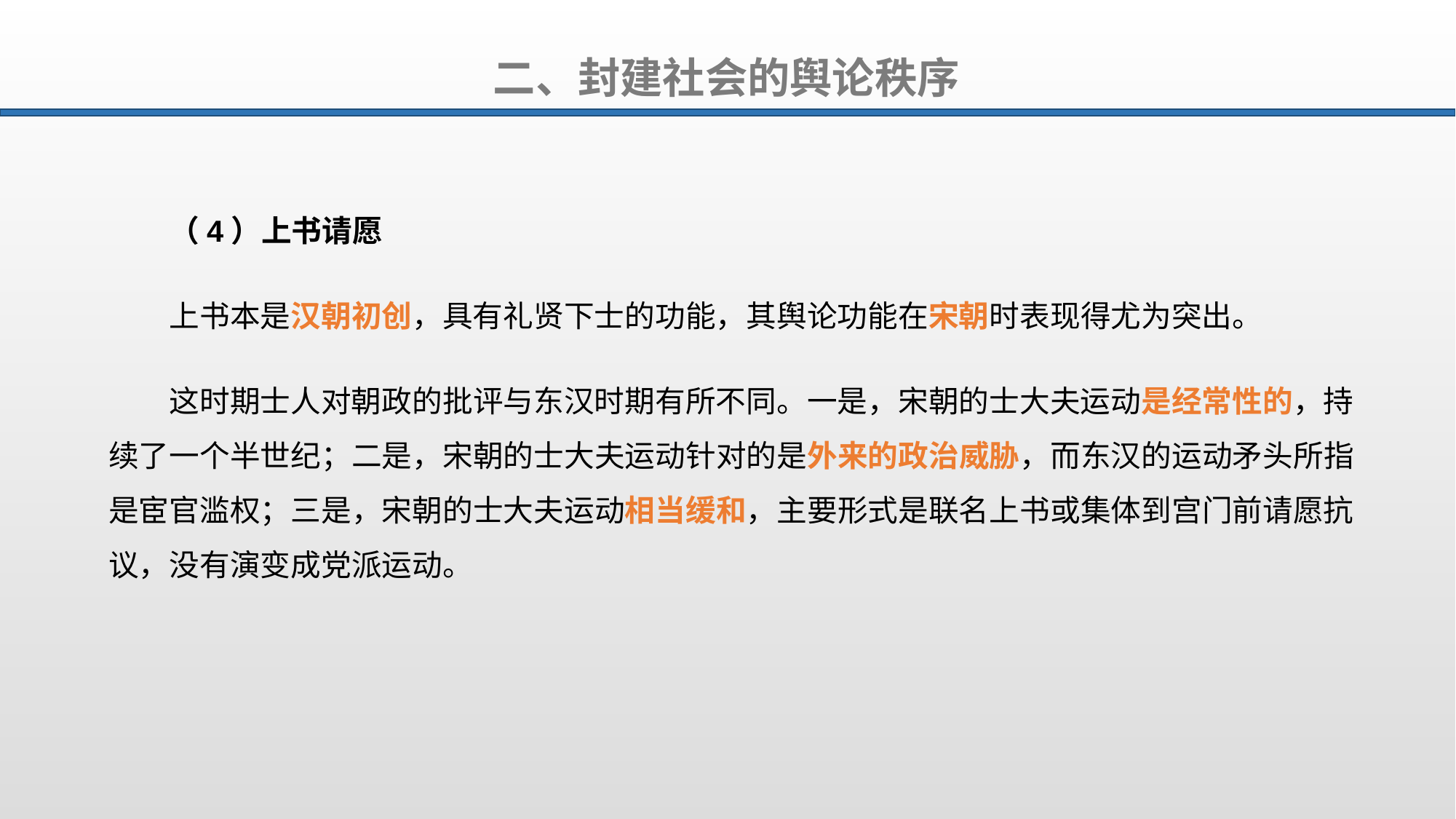

二、封建社会的舆论秩序

（4）上书请愿
上书本是汉朝初创，具有礼贤下士的功能，其舆论功能在宋朝时表现得尤为突出。
这时期士人对朝政的批评与东汉时期有所不同。一是，宋朝的士大夫运动是经常性的，持续了一个半世纪；二是，宋朝的士大夫运动针对的是外来的政治威胁，而东汉的运动矛头所指是宦官滥权；三是，宋朝的士大夫运动相当缓和，主要形式是联名上书或集体到宫门前请愿抗议，没有演变成党派运动。